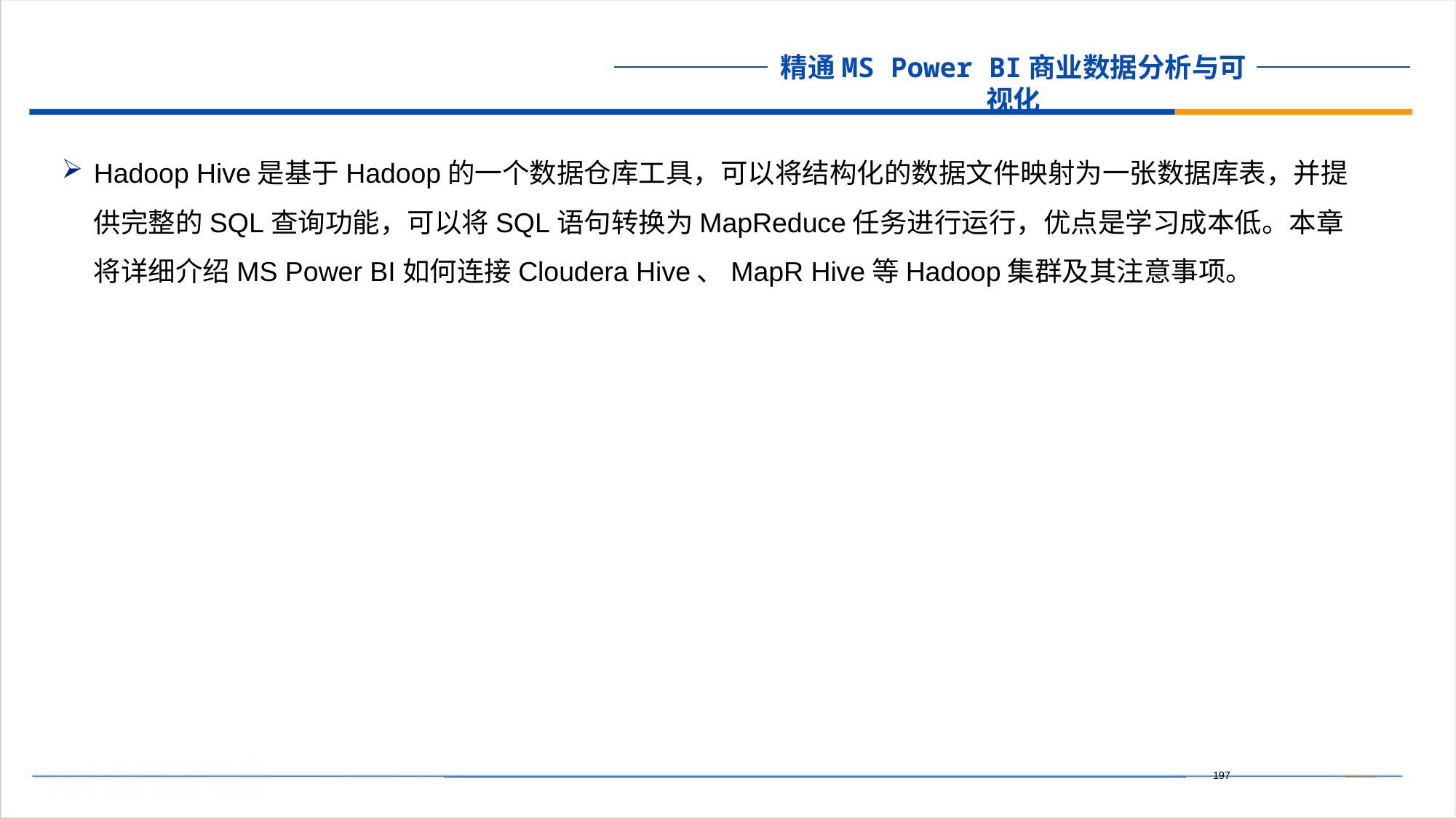

Hadoop Hive是基于Hadoop的一个数据仓库工具，可以将结构化的数据文件映射为一张数据库表，并提供完整的SQL查询功能，可以将SQL语句转换为MapReduce任务进行运行，优点是学习成本低。本章将详细介绍MS Power BI如何连接Cloudera Hive、MapR Hive等Hadoop集群及其注意事项。